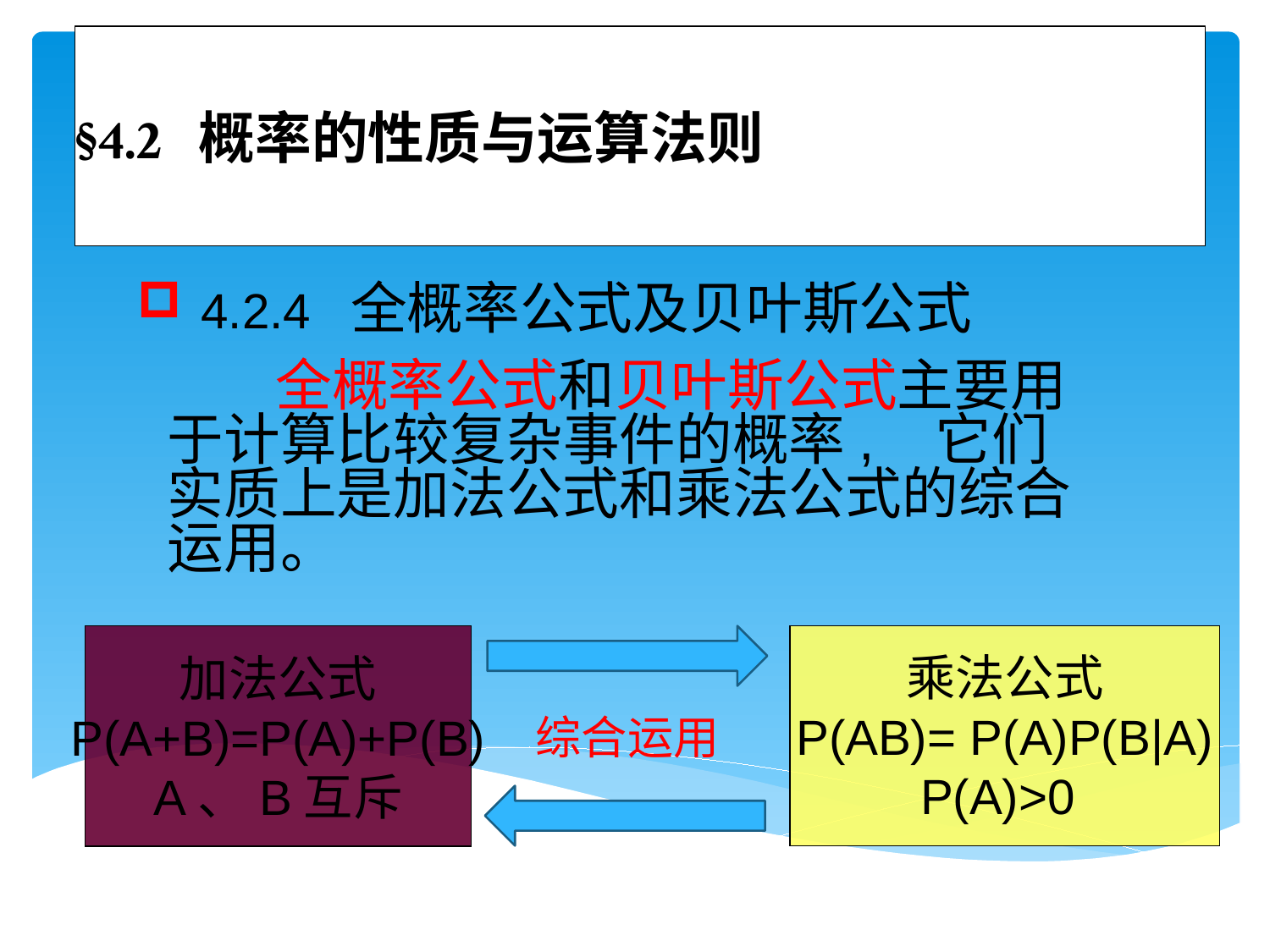

# §4.2  概率的性质与运算法则
4.2.4  全概率公式及贝叶斯公式

              全概率公式和贝叶斯公式主要用于计算比较复杂事件的概率,   它们实质上是加法公式和乘法公式的综合运用。
加法公式
P(A+B)=P(A)+P(B)
A、B互斥

乘法公式
P(AB)= P(A)P(B|A)
P(A)>0
综合运用